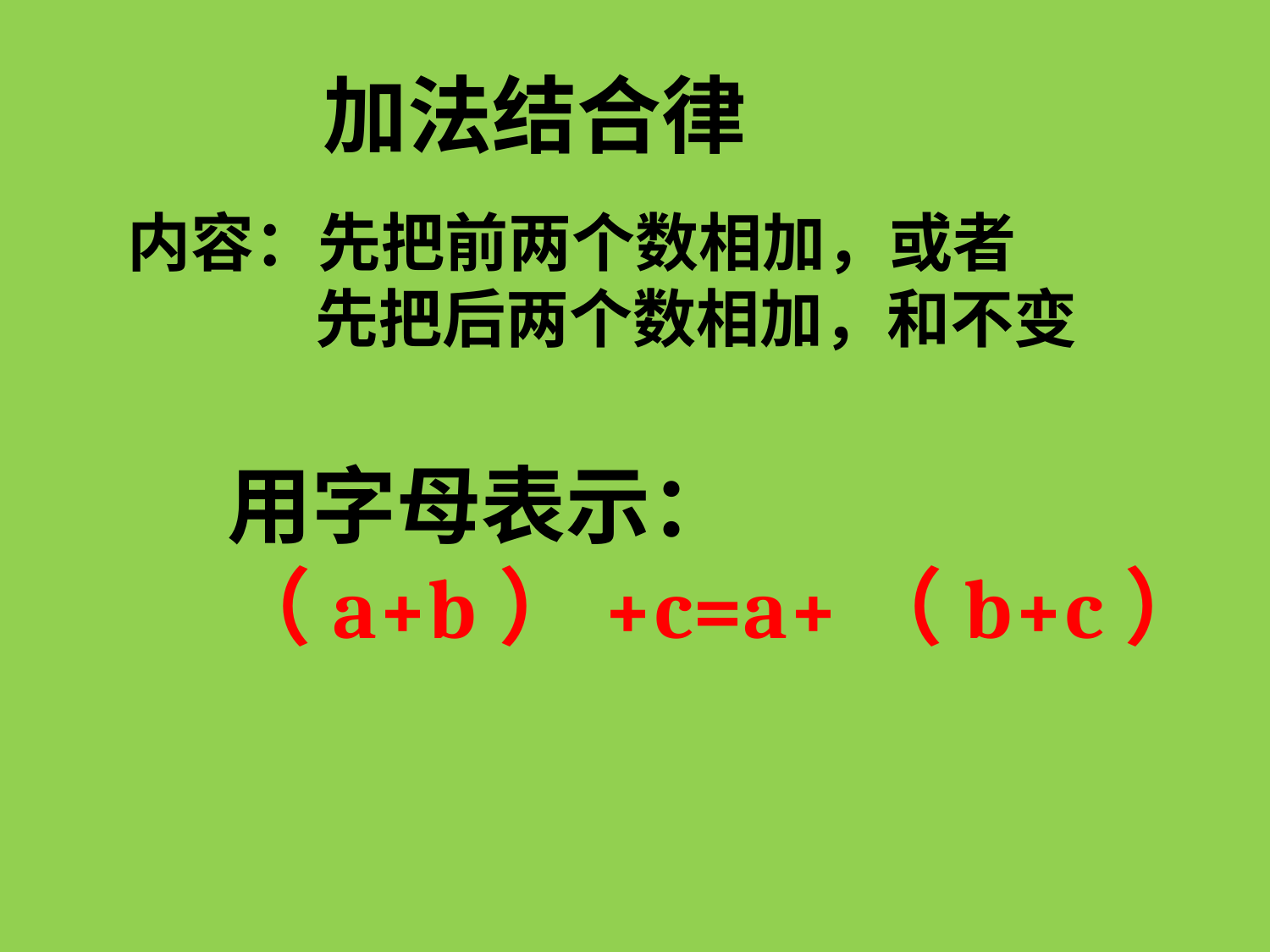

加法结合律
内容：先把前两个数相加，或者
            先把后两个数相加，和不变
用字母表示：
（a+b）+c=a+（b+c）